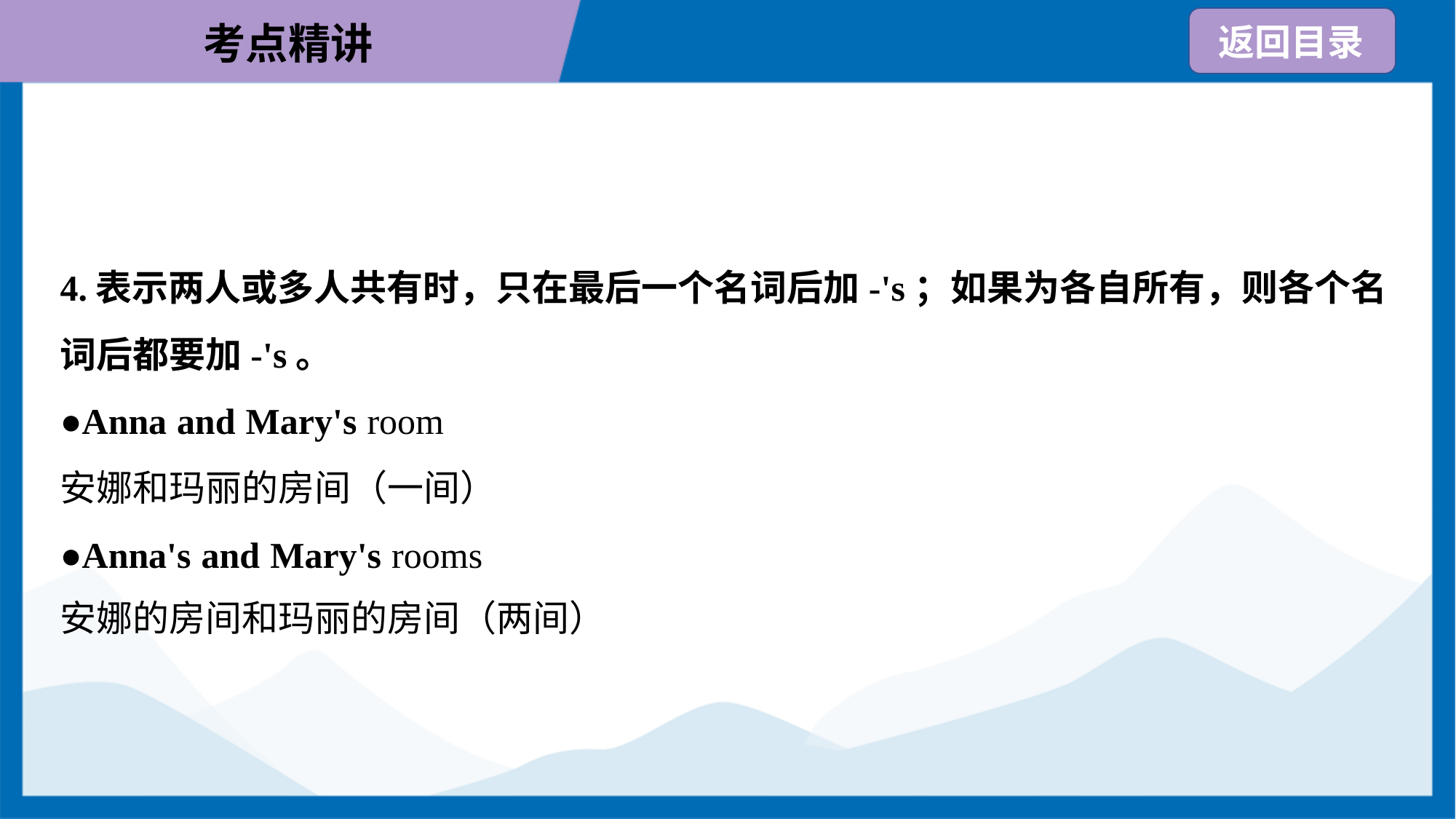

4.表示两人或多人共有时，只在最后一个名词后加-'s；如果为各自所有，则各个名
词后都要加-'s。
●Anna and Mary's room
安娜和玛丽的房间（一间）
●Anna's and Mary's rooms
安娜的房间和玛丽的房间（两间）